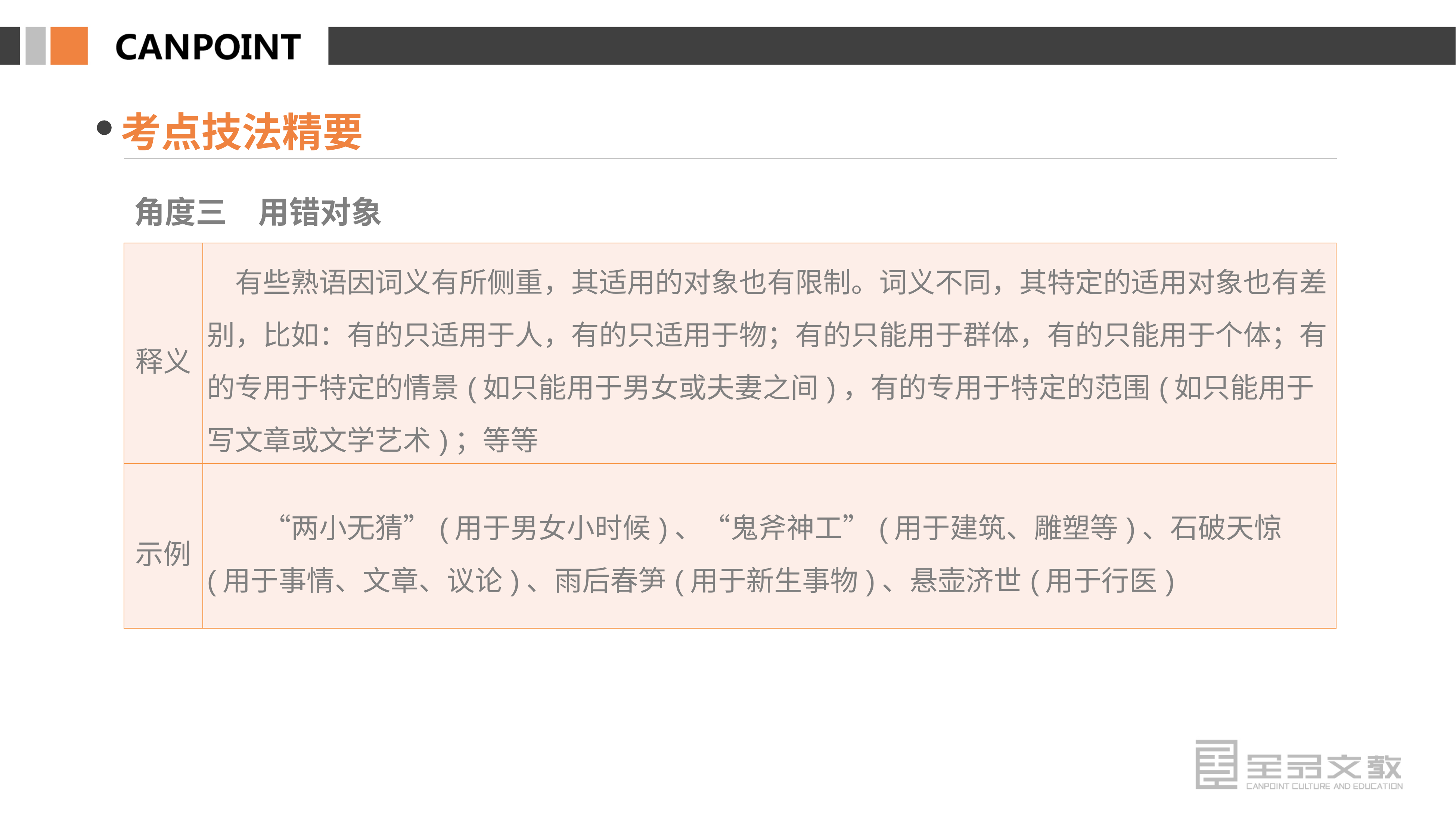

考点技法精要

角度三　用错对象
| 释义 | 有些熟语因词义有所侧重，其适用的对象也有限制。词义不同，其特定的适用对象也有差别，比如：有的只适用于人，有的只适用于物；有的只能用于群体，有的只能用于个体；有的专用于特定的情景(如只能用于男女或夫妻之间)，有的专用于特定的范围(如只能用于写文章或文学艺术)；等等 |
| --- | --- |
| 示例 | “两小无猜”(用于男女小时候)、“鬼斧神工”(用于建筑、雕塑等)、石破天惊(用于事情、文章、议论)、雨后春笋(用于新生事物)、悬壶济世(用于行医) |